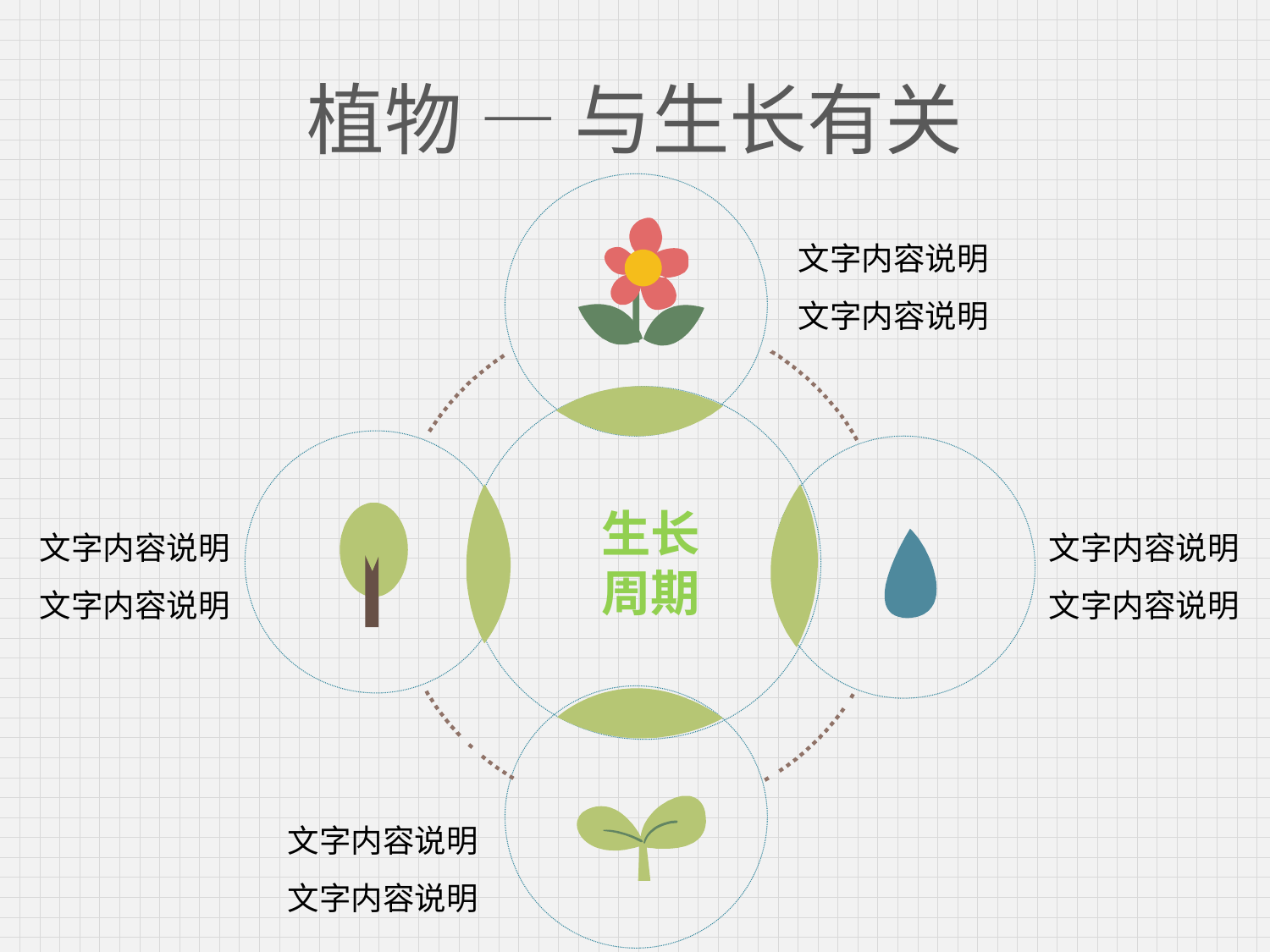

# 植物 — 与生长有关

文字内容说明
文字内容说明

生长
周期
文字内容说明
文字内容说明
文字内容说明
文字内容说明

文字内容说明
文字内容说明